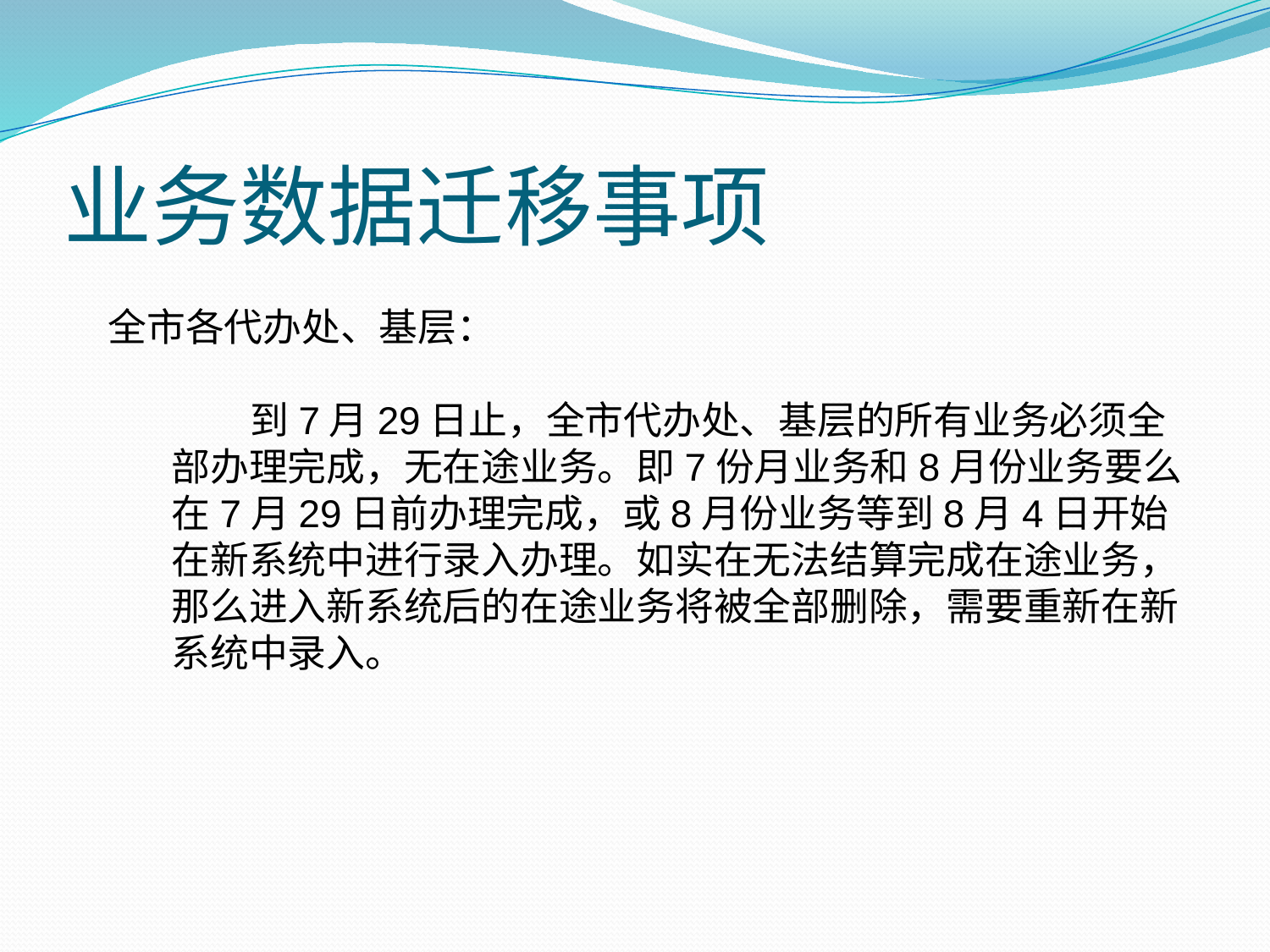

# 业务数据迁移事项
全市各代办处、基层：

	        到7月29日止，全市代办处、基层的所有业务必须全部办理完成，无在途业务。即7份月业务和8月份业务要么在7月29日前办理完成，或8月份业务等到8月4日开始在新系统中进行录入办理。如实在无法结算完成在途业务，那么进入新系统后的在途业务将被全部删除，需要重新在新系统中录入。